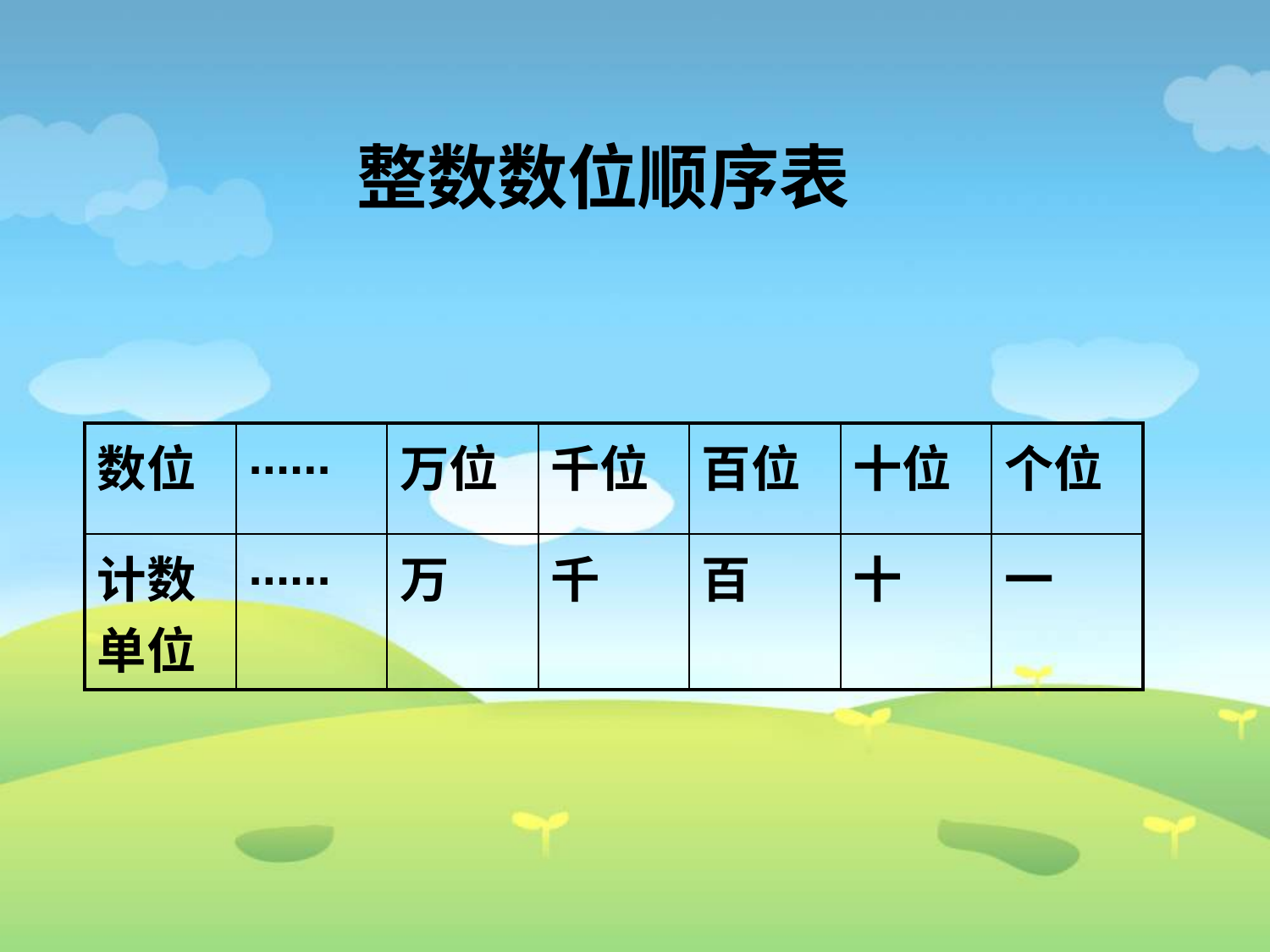

整数数位顺序表

| 数位 | ...... | 万位 | 千位 | 百位 | 十位 | 个位 |
| --- | --- | --- | --- | --- | --- | --- |
| 计数单位 | ...... | 万 | 千 | 百 | 十 | 一 |